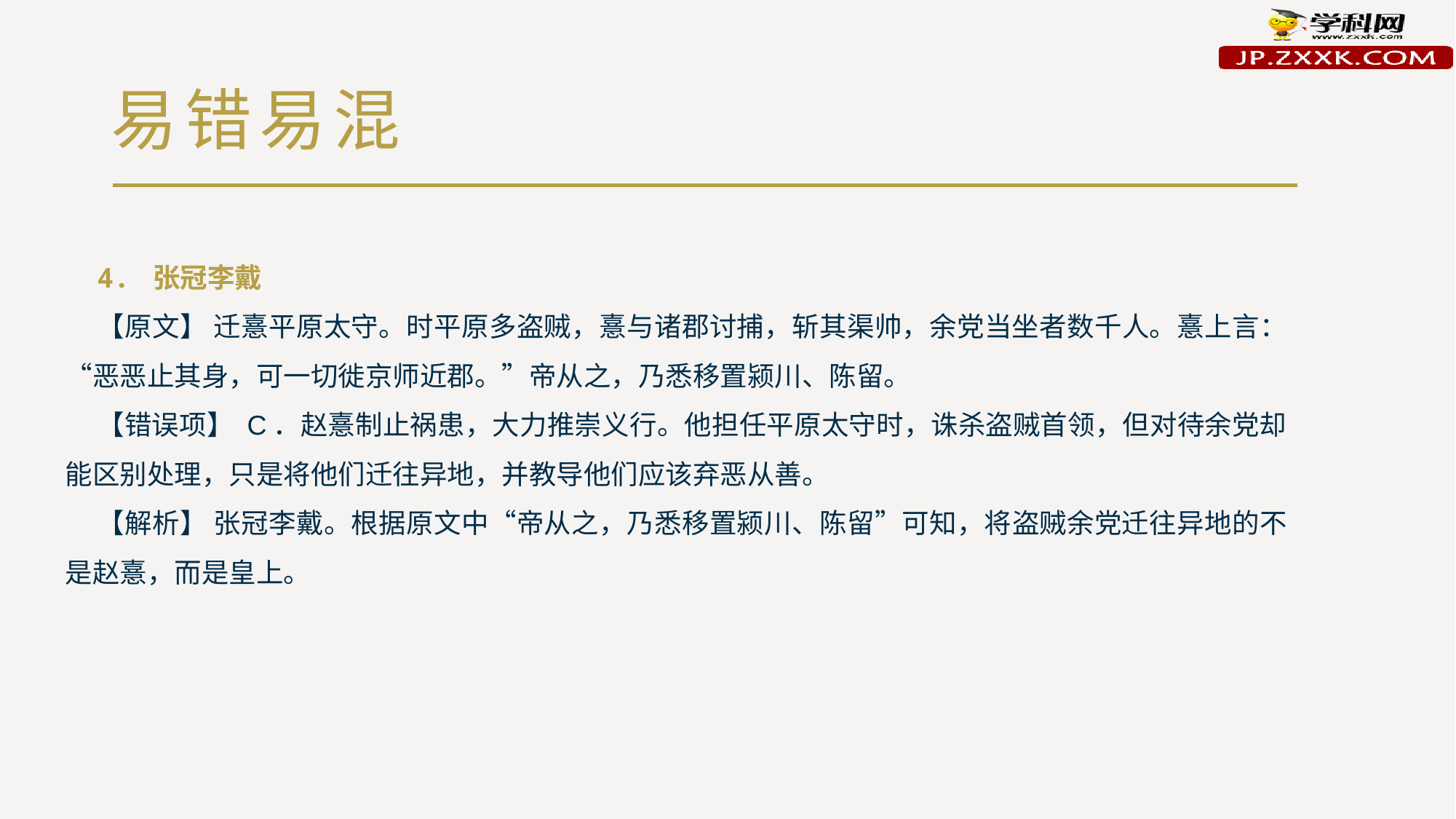

# 易错易混
4. 张冠李戴
【原文】 迁憙平原太守。时平原多盗贼，憙与诸郡讨捕，斩其渠帅，余党当坐者数千人。憙上言：“恶恶止其身，可一切徙京师近郡。”帝从之，乃悉移置颍川、陈留。
【错误项】 C．赵憙制止祸患，大力推崇义行。他担任平原太守时，诛杀盗贼首领，但对待余党却能区别处理，只是将他们迁往异地，并教导他们应该弃恶从善。
【解析】 张冠李戴。根据原文中“帝从之，乃悉移置颍川、陈留”可知，将盗贼余党迁往异地的不是赵憙，而是皇上。